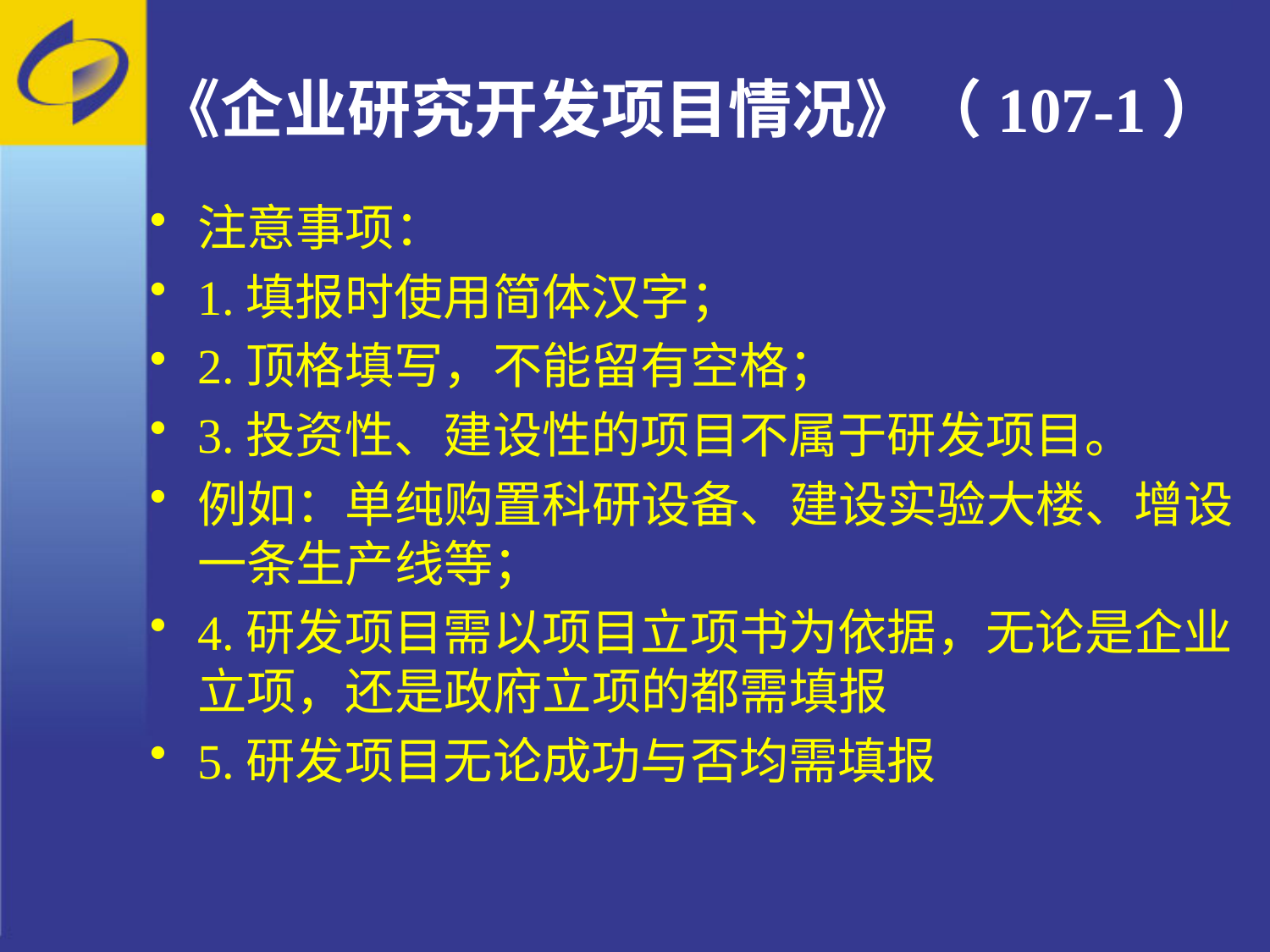

# 《企业研究开发项目情况》（107-1）
注意事项：
1.填报时使用简体汉字；
2.顶格填写，不能留有空格；
3.投资性、建设性的项目不属于研发项目。
例如：单纯购置科研设备、建设实验大楼、增设一条生产线等；
4.研发项目需以项目立项书为依据，无论是企业立项，还是政府立项的都需填报
5.研发项目无论成功与否均需填报